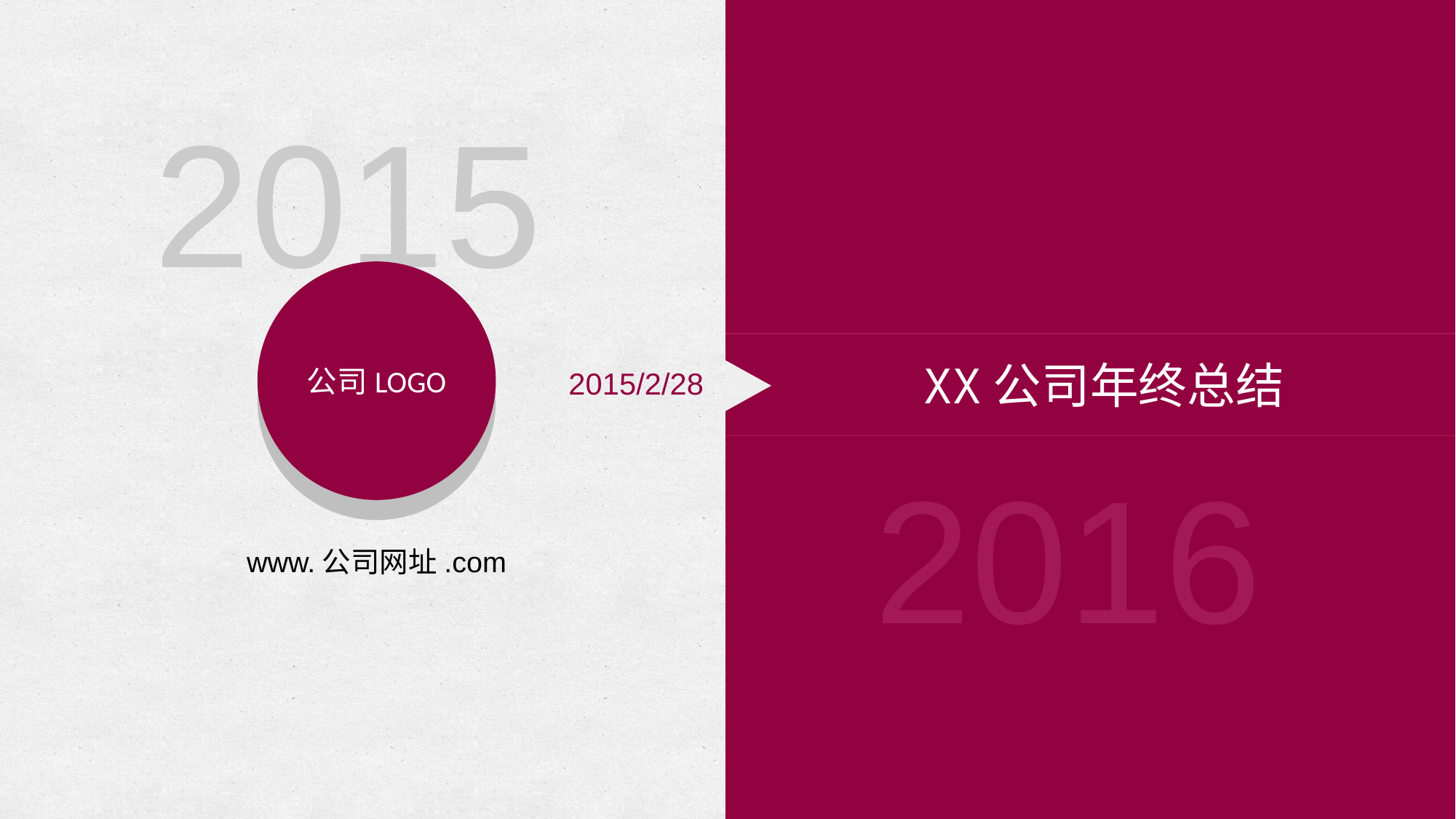

2015
公司LOGO
LOGO
XX公司年终总结
2015/2/28

2016
www.公司网址.com